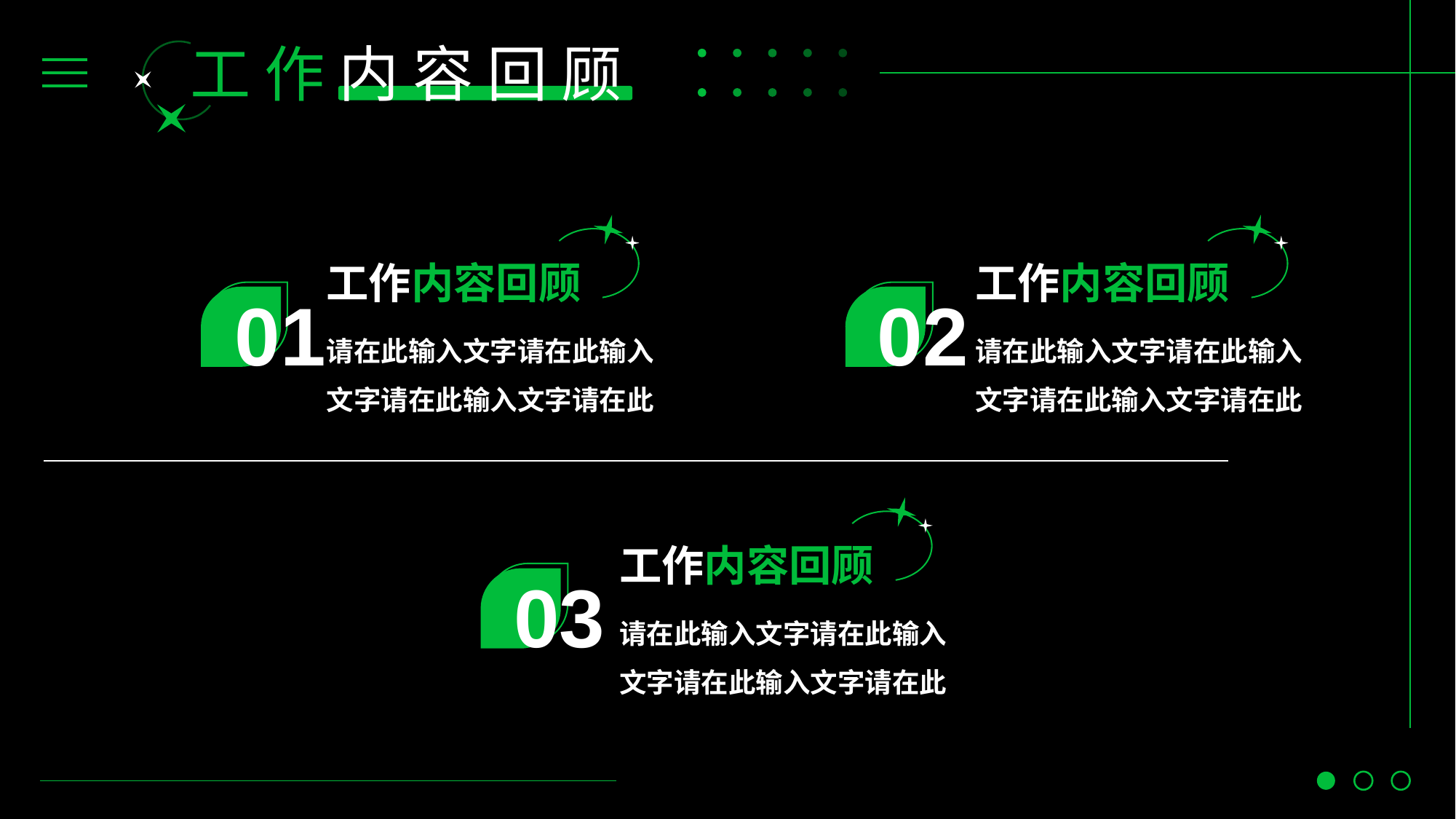

工 作 内 容 回 顾

工作内容回顾
请在此输入文字请在此输入文字请在此输入文字请在此

工作内容回顾
请在此输入文字请在此输入文字请在此输入文字请在此
01
02

工作内容回顾
请在此输入文字请在此输入文字请在此输入文字请在此
03